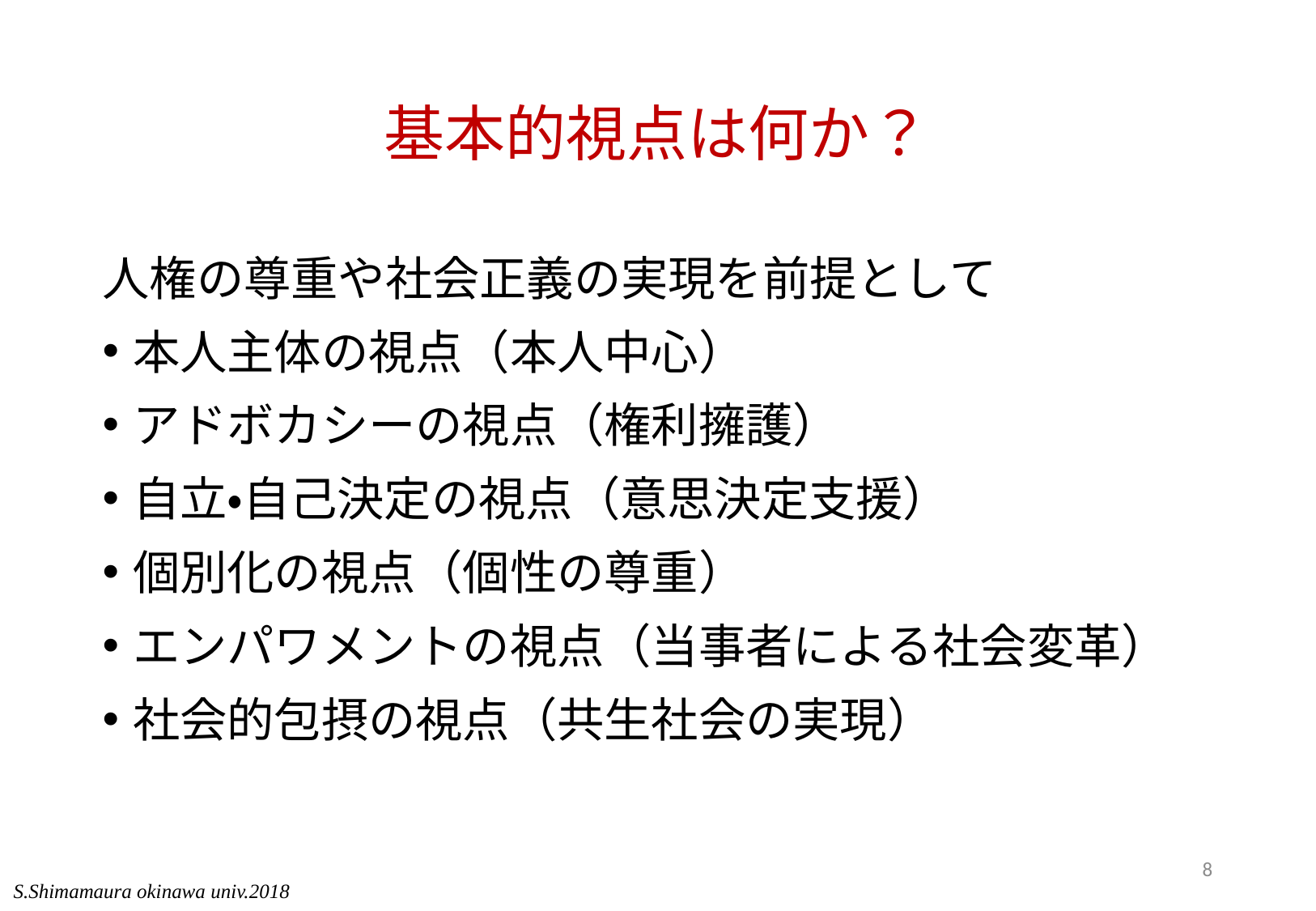

# 基本的視点は何か？
人権の尊重や社会正義の実現を前提として
本人主体の視点（本人中心）
アドボカシーの視点（権利擁護）
自立・自己決定の視点（意思決定支援）
個別化の視点（個性の尊重）
エンパワメントの視点（当事者による社会変革）
社会的包摂の視点（共生社会の実現）
8
S.Shimamaura okinawa univ.2018